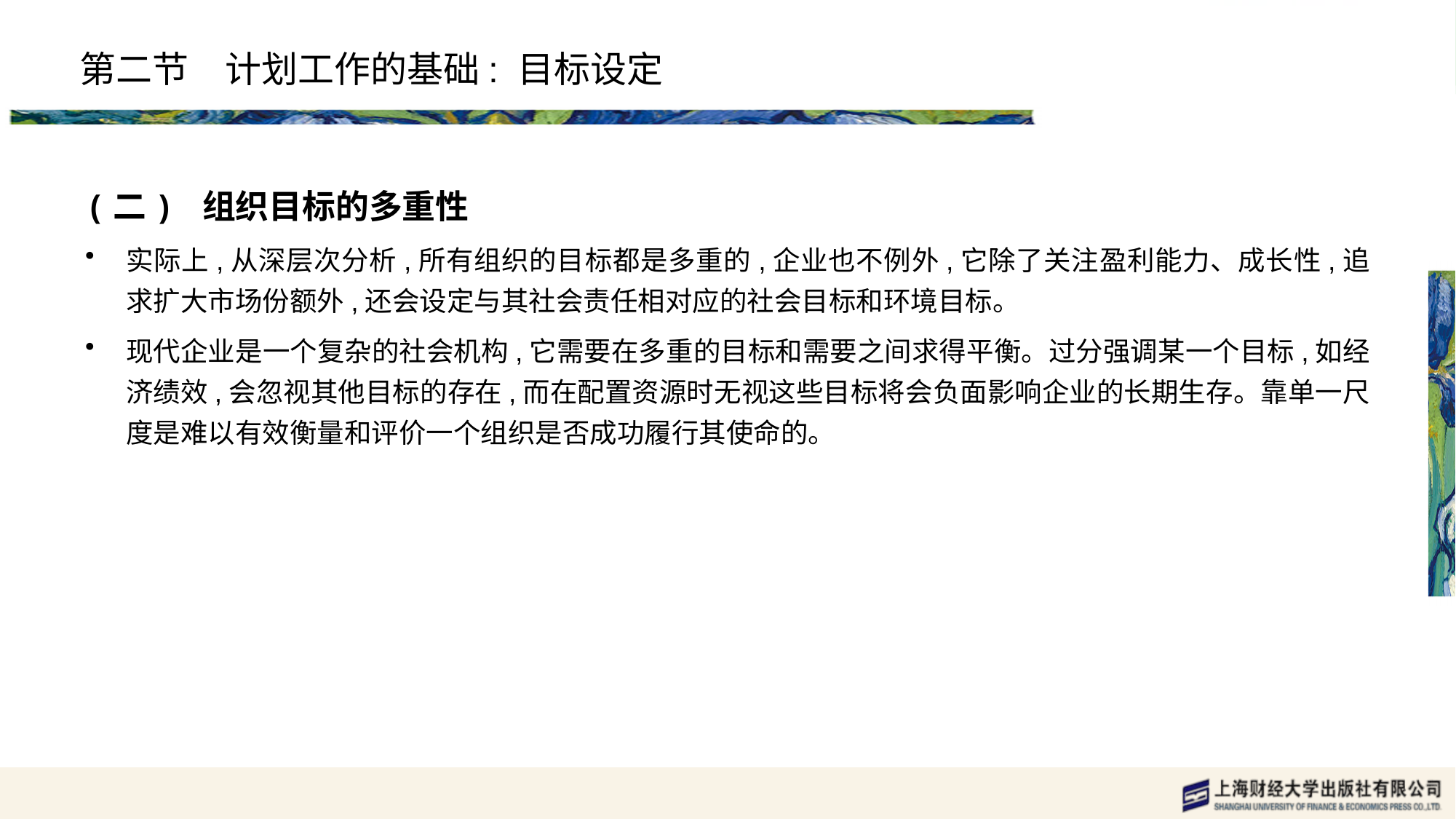

# 第二节　计划工作的基础: 目标设定
(二) 组织目标的多重性
实际上,从深层次分析,所有组织的目标都是多重的,企业也不例外,它除了关注盈利能力、成长性,追求扩大市场份额外,还会设定与其社会责任相对应的社会目标和环境目标。
现代企业是一个复杂的社会机构,它需要在多重的目标和需要之间求得平衡。过分强调某一个目标,如经济绩效,会忽视其他目标的存在,而在配置资源时无视这些目标将会负面影响企业的长期生存。靠单一尺度是难以有效衡量和评价一个组织是否成功履行其使命的。